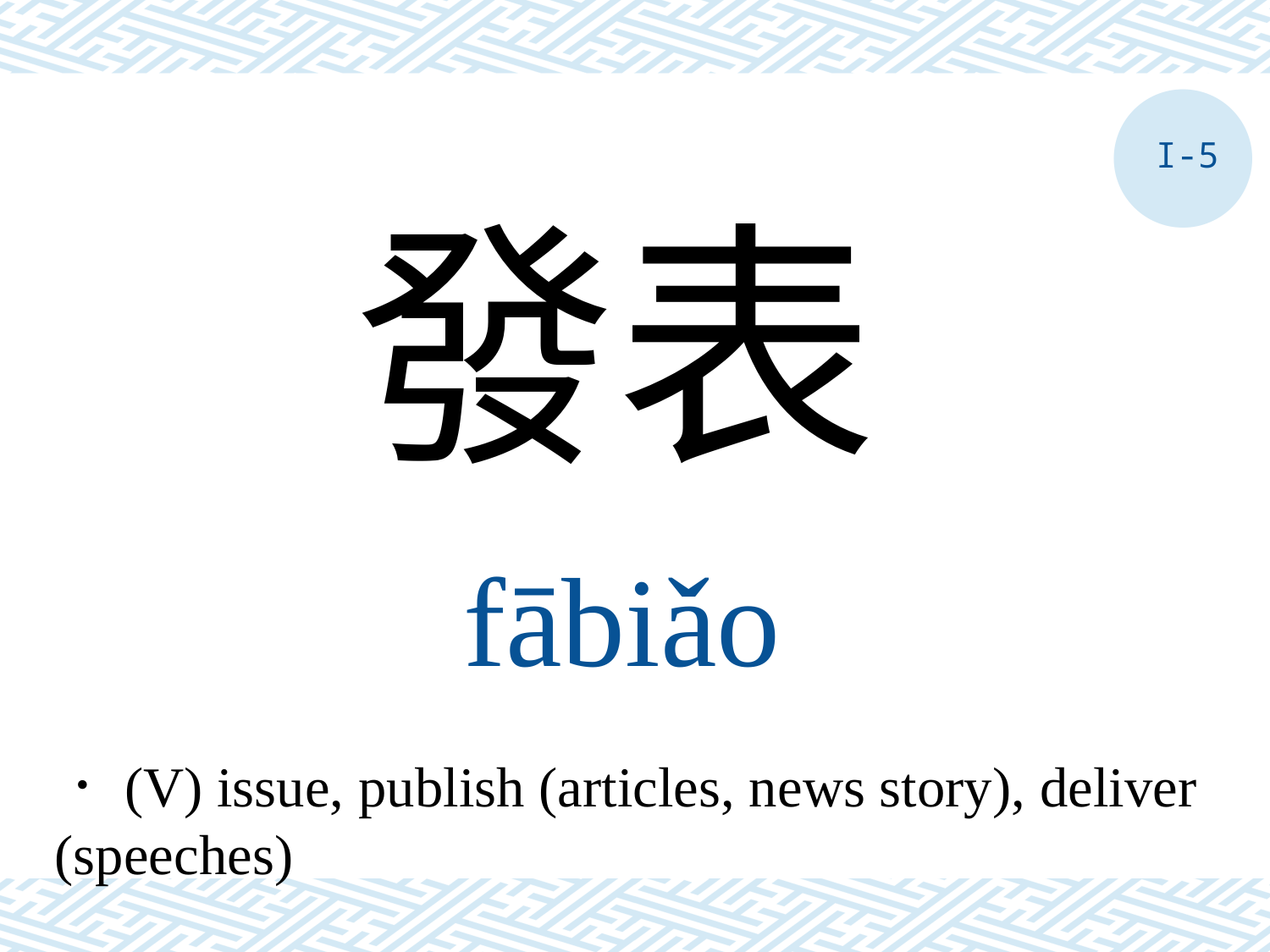

I-5

發表
fābiǎo
．(V) issue, publish (articles, news story), deliver (speeches)